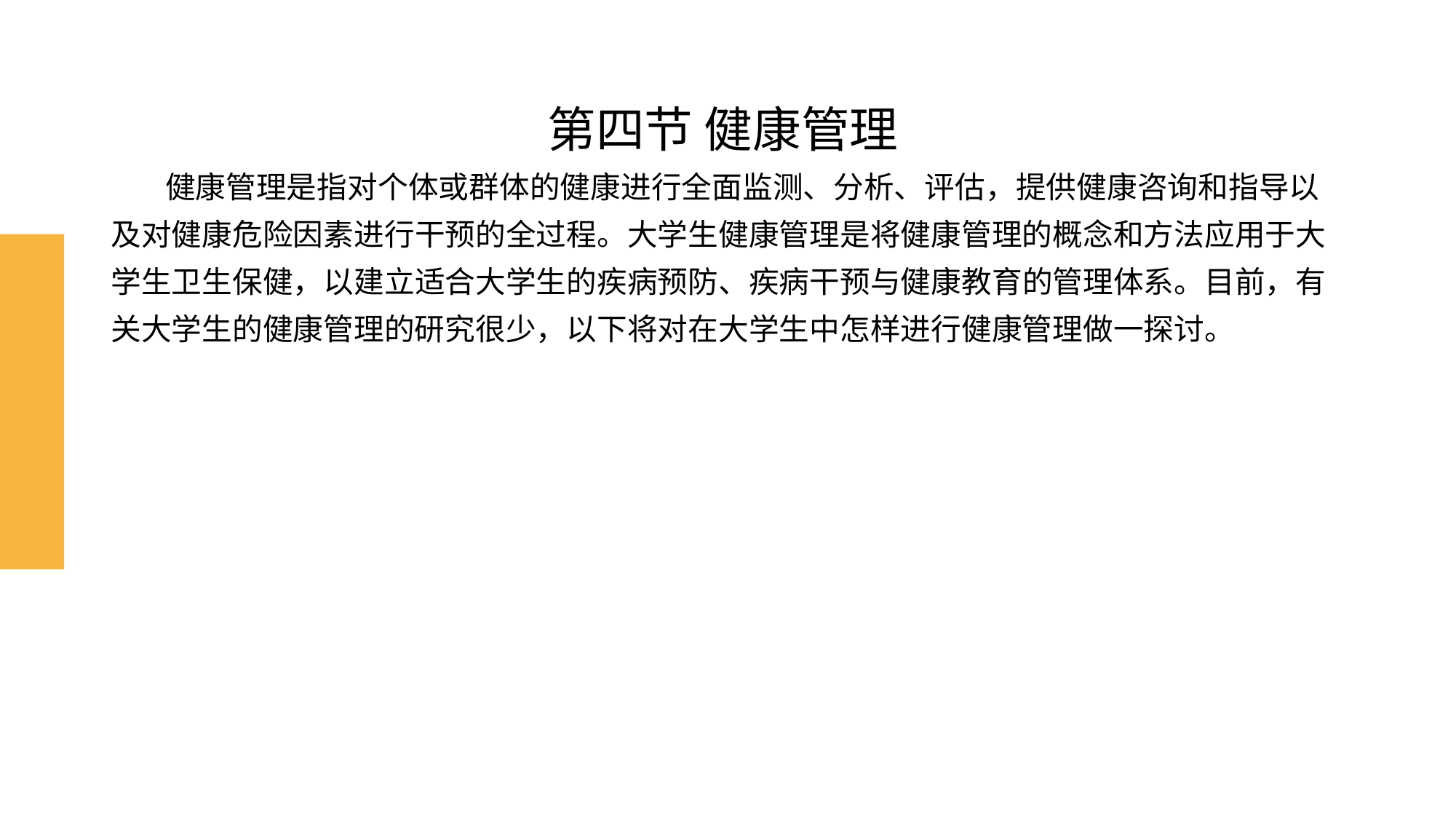

# 第四节 健康管理
       健康管理是指对个体或群体的健康进行全面监测、分析、评估，提供健康咨询和指导以及对健康危险因素进行干预的全过程。大学生健康管理是将健康管理的概念和方法应用于大学生卫生保健，以建立适合大学生的疾病预防、疾病干预与健康教育的管理体系。目前，有关大学生的健康管理的研究很少，以下将对在大学生中怎样进行健康管理做一探讨。